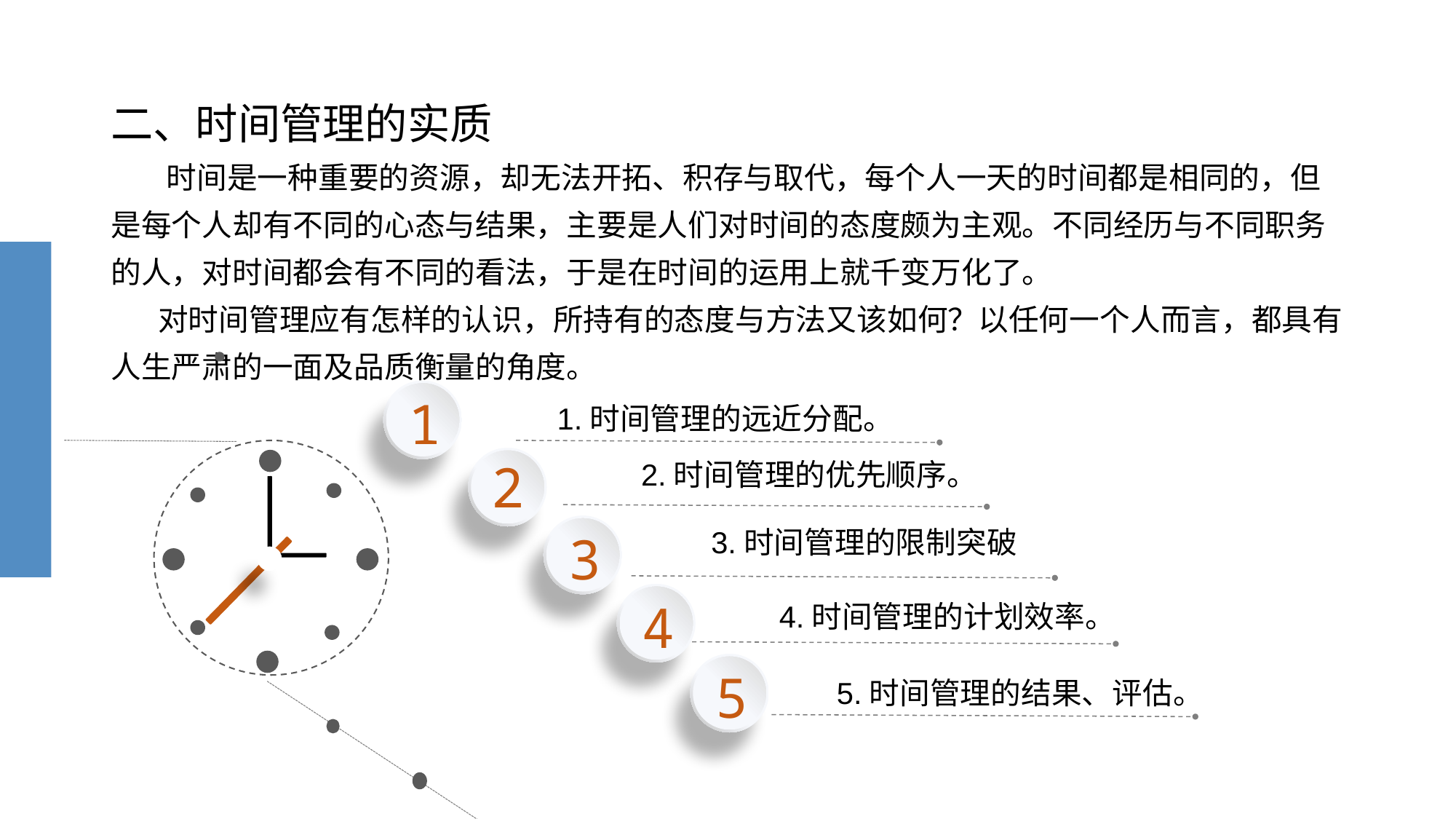

# 二、时间管理的实质 时间是一种重要的资源，却无法开拓、积存与取代，每个人一天的时间都是相同的，但是每个人却有不同的心态与结果，主要是人们对时间的态度颇为主观。不同经历与不同职务的人，对时间都会有不同的看法，于是在时间的运用上就千变万化了。 对时间管理应有怎样的认识，所持有的态度与方法又该如何？以任何一个人而言，都具有人生严肃的一面及品质衡量的角度。

1
 1.时间管理的远近分配。

2

 2.时间管理的优先顺序。

3
 3.时间管理的限制突破

4
 4.时间管理的计划效率。

5
 5.时间管理的结果、评估。